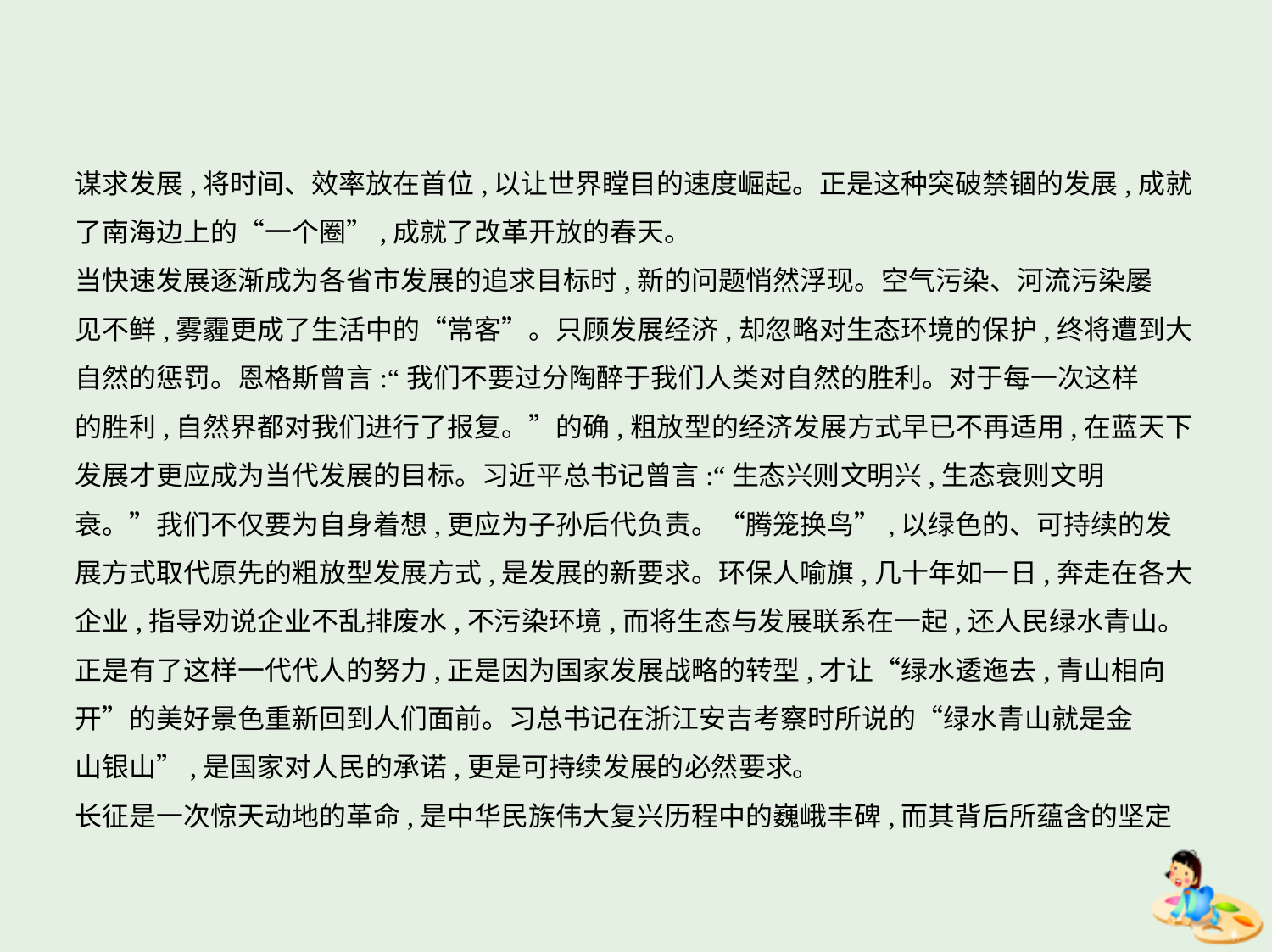

谋求发展,将时间、效率放在首位,以让世界瞠目的速度崛起。正是这种突破禁锢的发展,成就
了南海边上的“一个圈”,成就了改革开放的春天。
当快速发展逐渐成为各省市发展的追求目标时,新的问题悄然浮现。空气污染、河流污染屡
见不鲜,雾霾更成了生活中的“常客”。只顾发展经济,却忽略对生态环境的保护,终将遭到大
自然的惩罚。恩格斯曾言:“我们不要过分陶醉于我们人类对自然的胜利。对于每一次这样
的胜利,自然界都对我们进行了报复。”的确,粗放型的经济发展方式早已不再适用,在蓝天下
发展才更应成为当代发展的目标。习近平总书记曾言:“生态兴则文明兴,生态衰则文明
衰。”我们不仅要为自身着想,更应为子孙后代负责。“腾笼换鸟”,以绿色的、可持续的发
展方式取代原先的粗放型发展方式,是发展的新要求。环保人喻旗,几十年如一日,奔走在各大
企业,指导劝说企业不乱排废水,不污染环境,而将生态与发展联系在一起,还人民绿水青山。
正是有了这样一代代人的努力,正是因为国家发展战略的转型,才让“绿水逶迤去,青山相向
开”的美好景色重新回到人们面前。习总书记在浙江安吉考察时所说的“绿水青山就是金
山银山”,是国家对人民的承诺,更是可持续发展的必然要求。
长征是一次惊天动地的革命,是中华民族伟大复兴历程中的巍峨丰碑,而其背后所蕴含的坚定